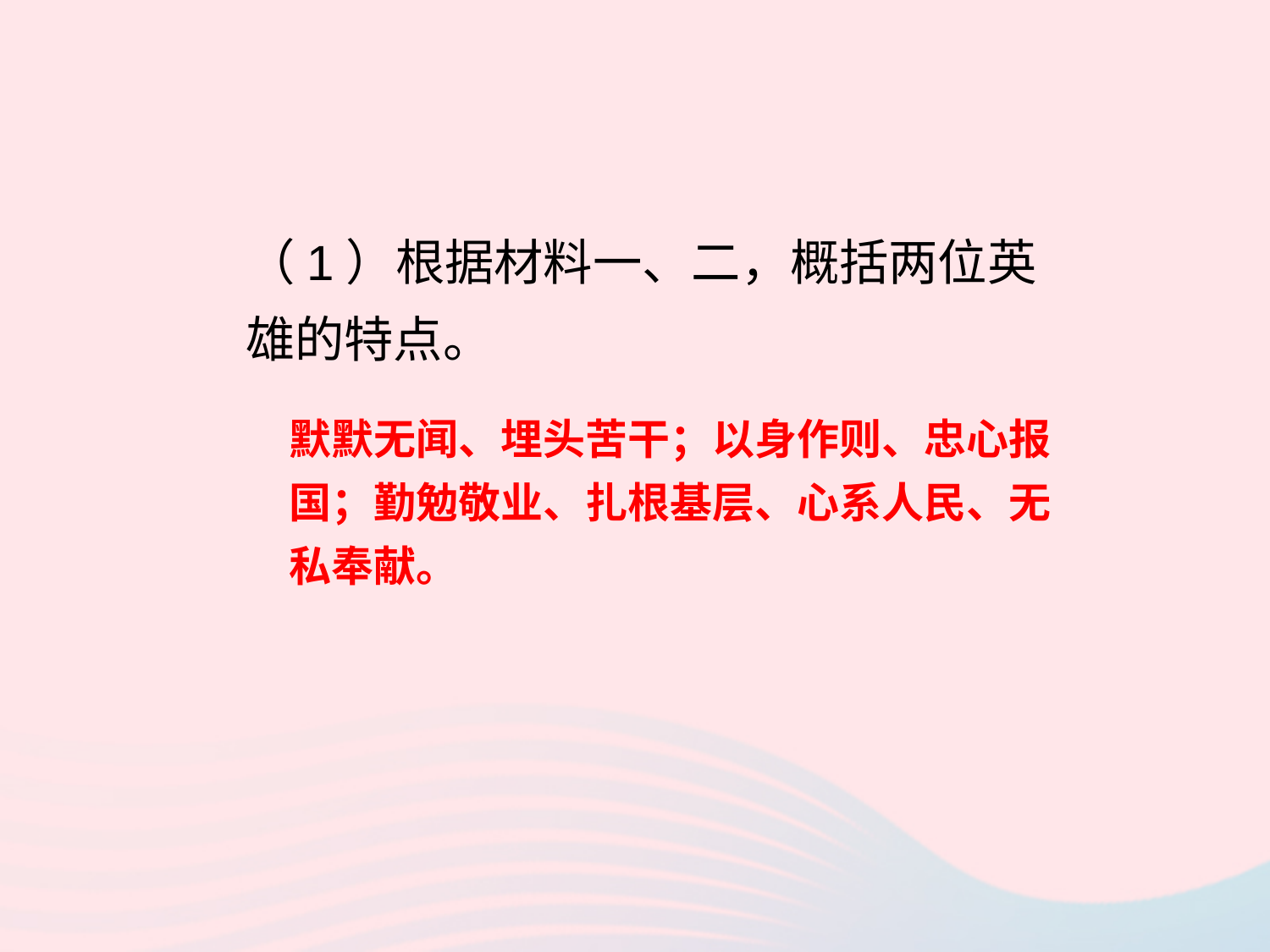

（1）根据材料一、二，概括两位英雄的特点。
默默无闻、埋头苦干；以身作则、忠心报国；勤勉敬业、扎根基层、心系人民、无私奉献。